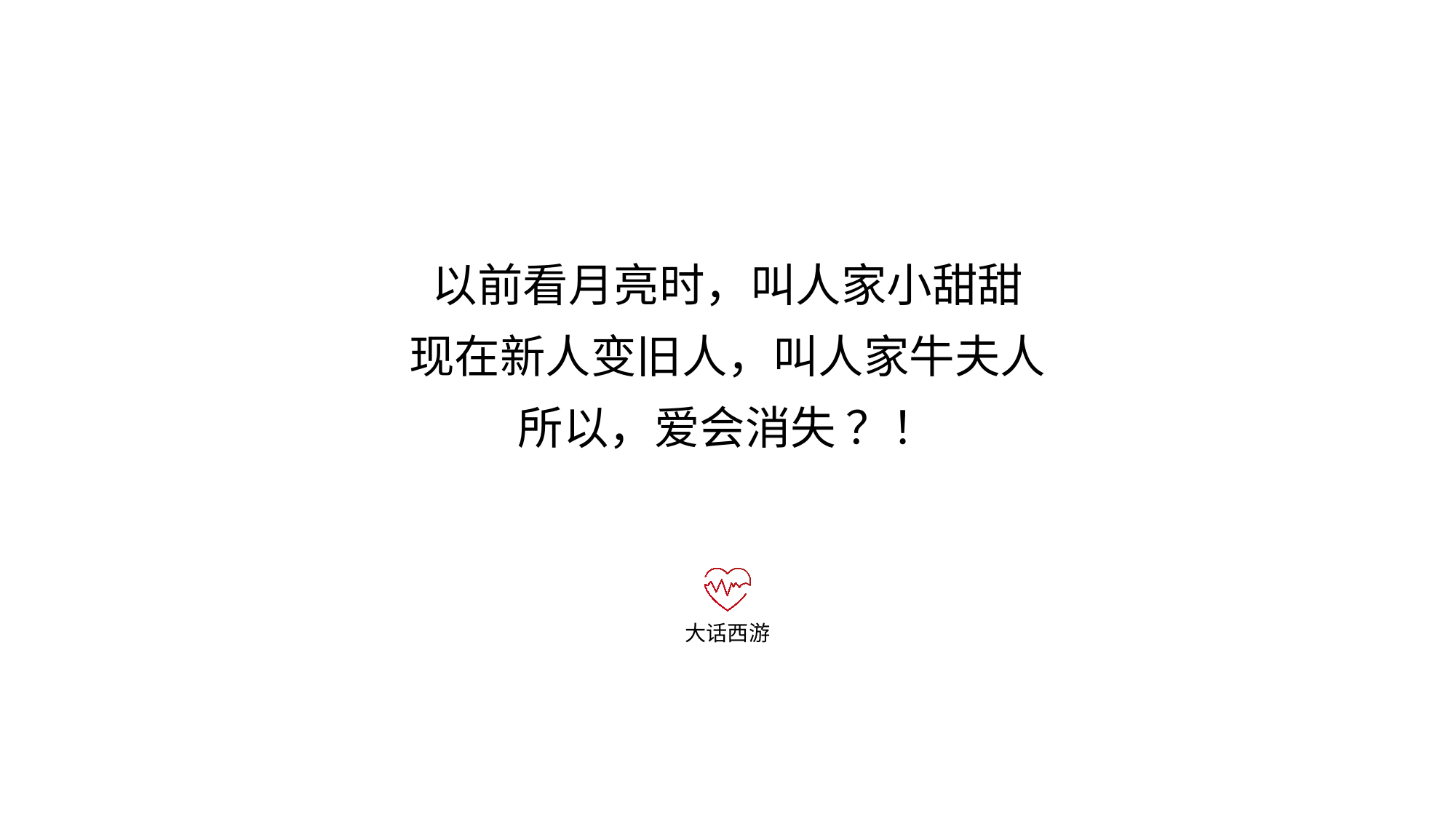

以前看月亮时，叫人家小甜甜
现在新人变旧人，叫人家牛夫人
所以，爱会消失 ？！

大话西游